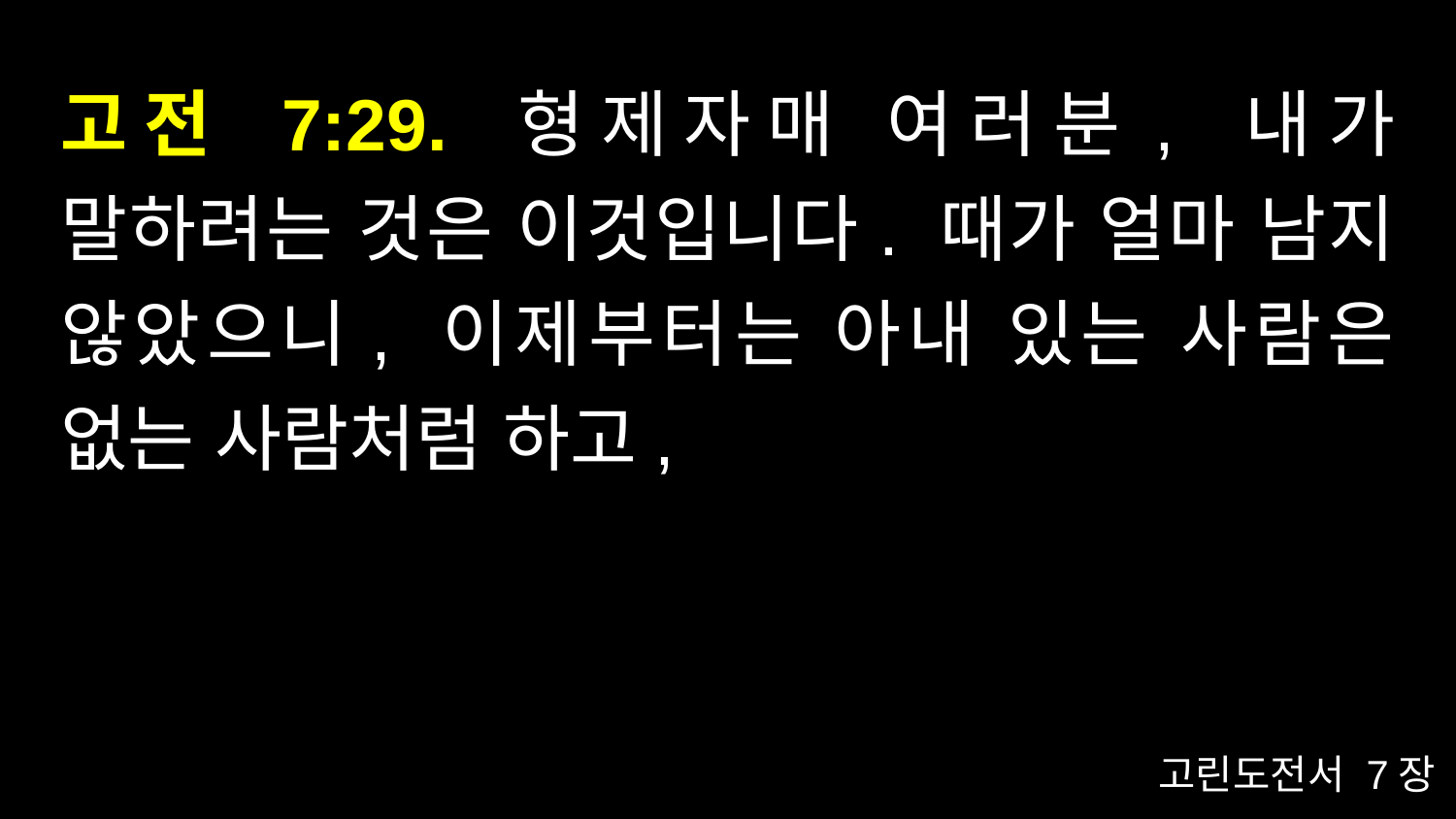

# 고전 7:29. 형제자매 여러분, 내가 말하려는 것은 이것입니다. 때가 얼마 남지 않았으니, 이제부터는 아내 있는 사람은 없는 사람처럼 하고,
고린도전서 7장